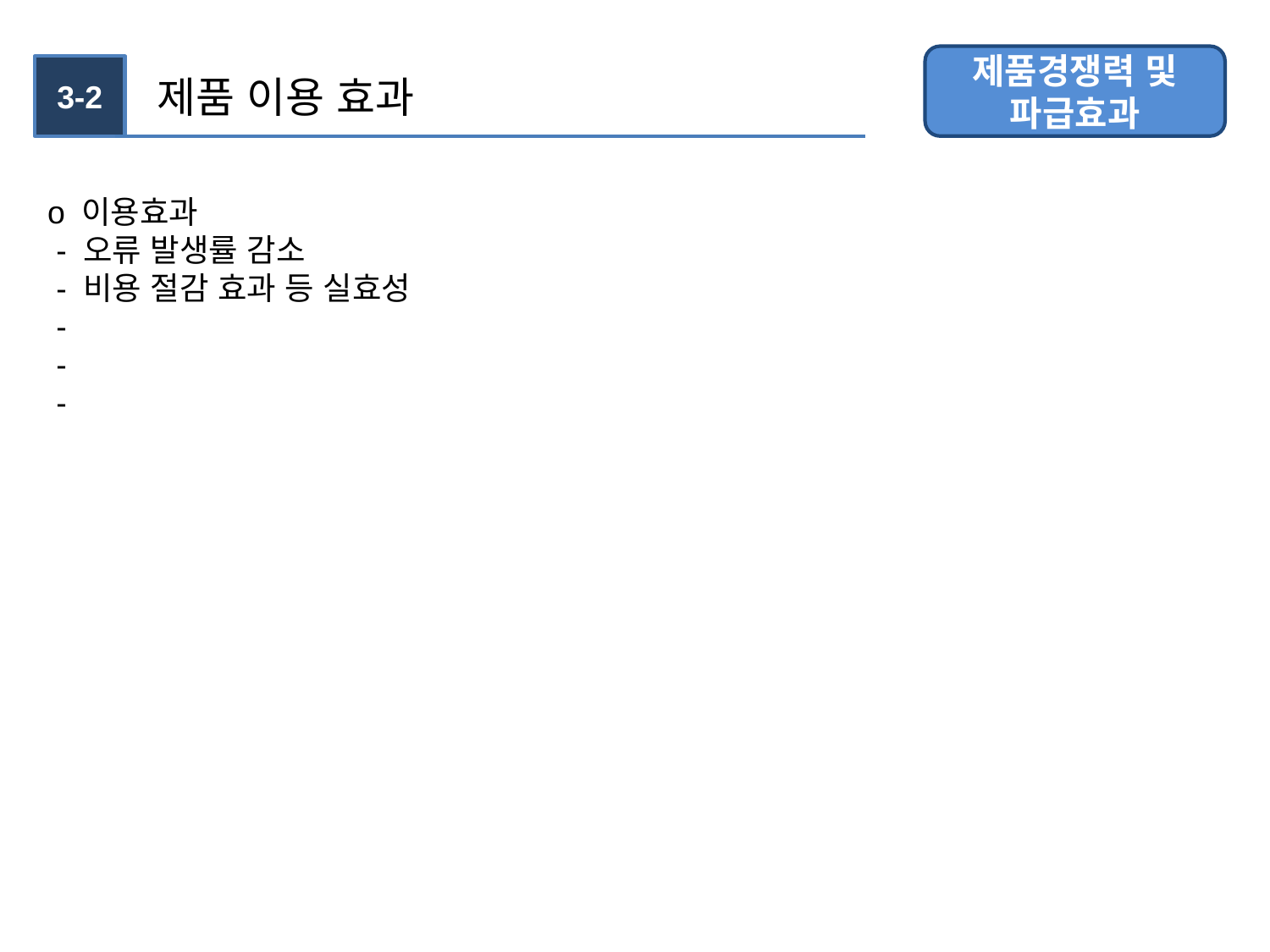

제품경쟁력 및 파급효과
3-2
제품 이용 효과
o 이용효과
 - 오류 발생률 감소
 - 비용 절감 효과 등 실효성
 -
 -
 -